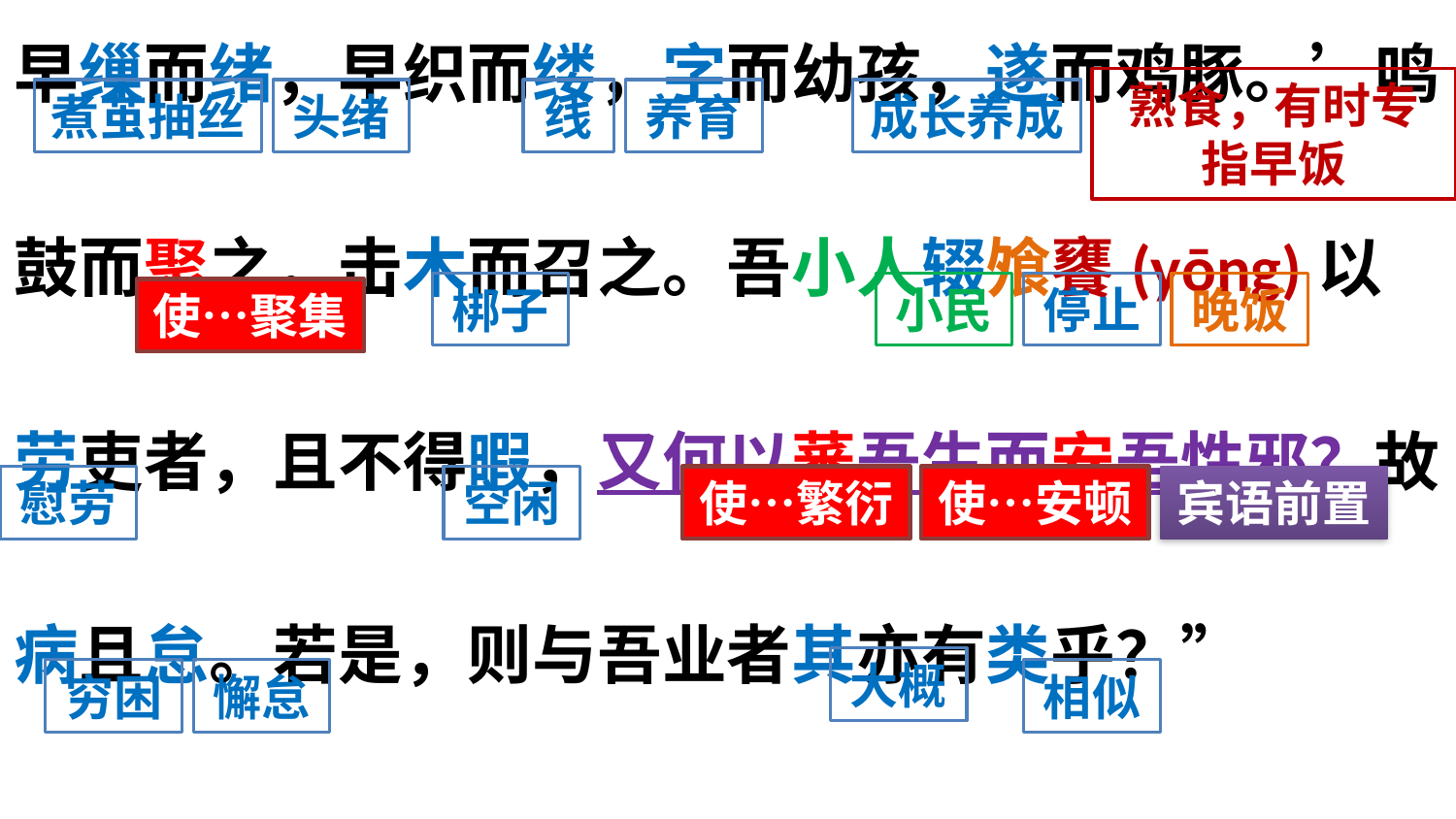

早缫而绪，早织而缕，字而幼孩，遂而鸡豚。’鸣鼓而聚之，击木而召之。吾小人辍飧饔(yōng)以劳吏者，且不得暇，又何以蕃吾生而安吾性邪？故病且怠。若是，则与吾业者其亦有类乎？”
熟食，有时专指早饭
煮茧抽丝
头绪
线
养育
成长养成
梆子
小民
停止
晚饭
使…聚集
慰劳
空闲
使…繁衍
使…安顿
宾语前置
大概
穷困
懈怠
相似